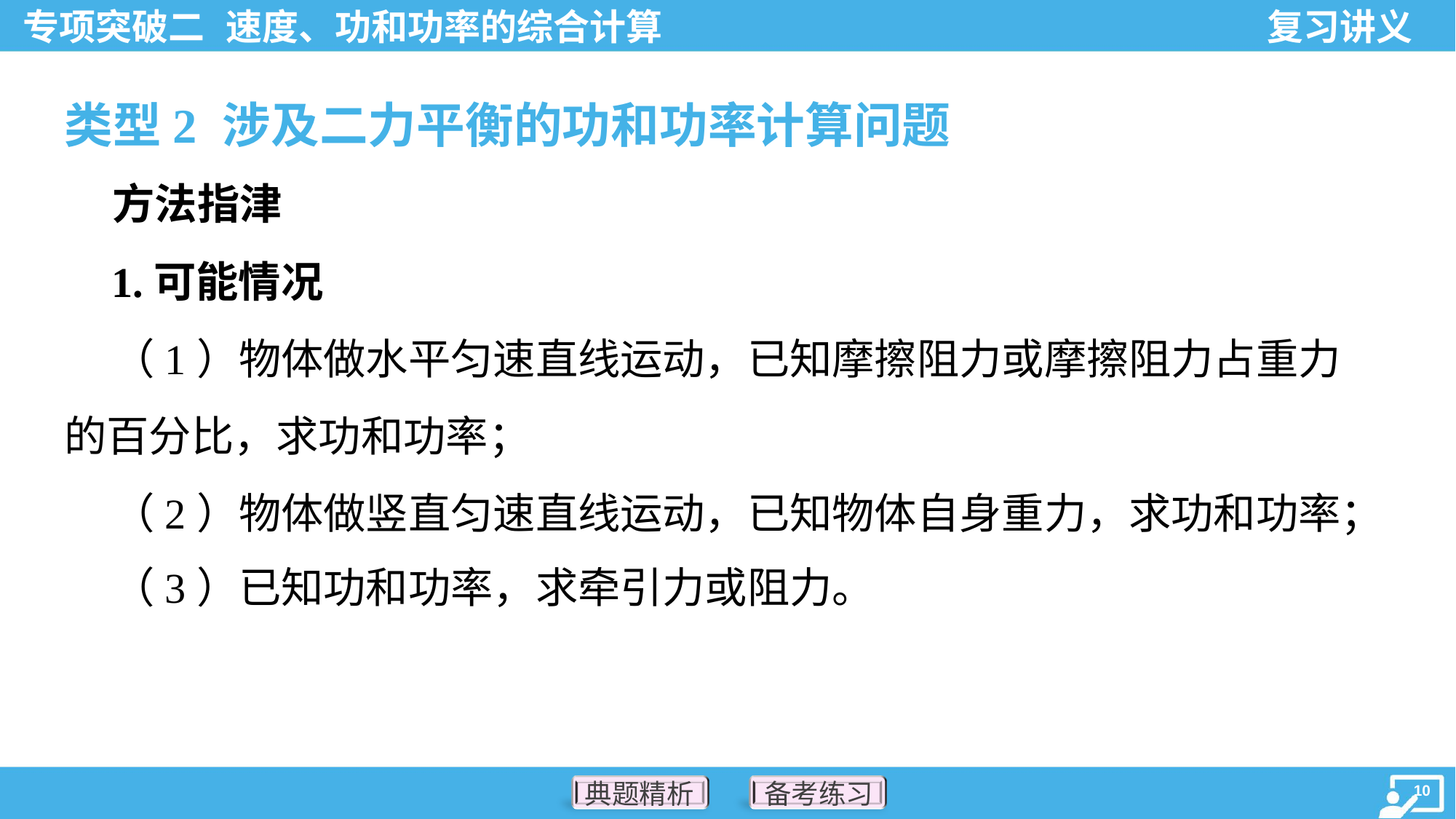

类型2 涉及二力平衡的功和功率计算问题
    方法指津
    1.可能情况
    （1）物体做水平匀速直线运动，已知摩擦阻力或摩擦阻力占重力
的百分比，求功和功率；
    （2）物体做竖直匀速直线运动，已知物体自身重力，求功和功率；
    （3）已知功和功率，求牵引力或阻力。